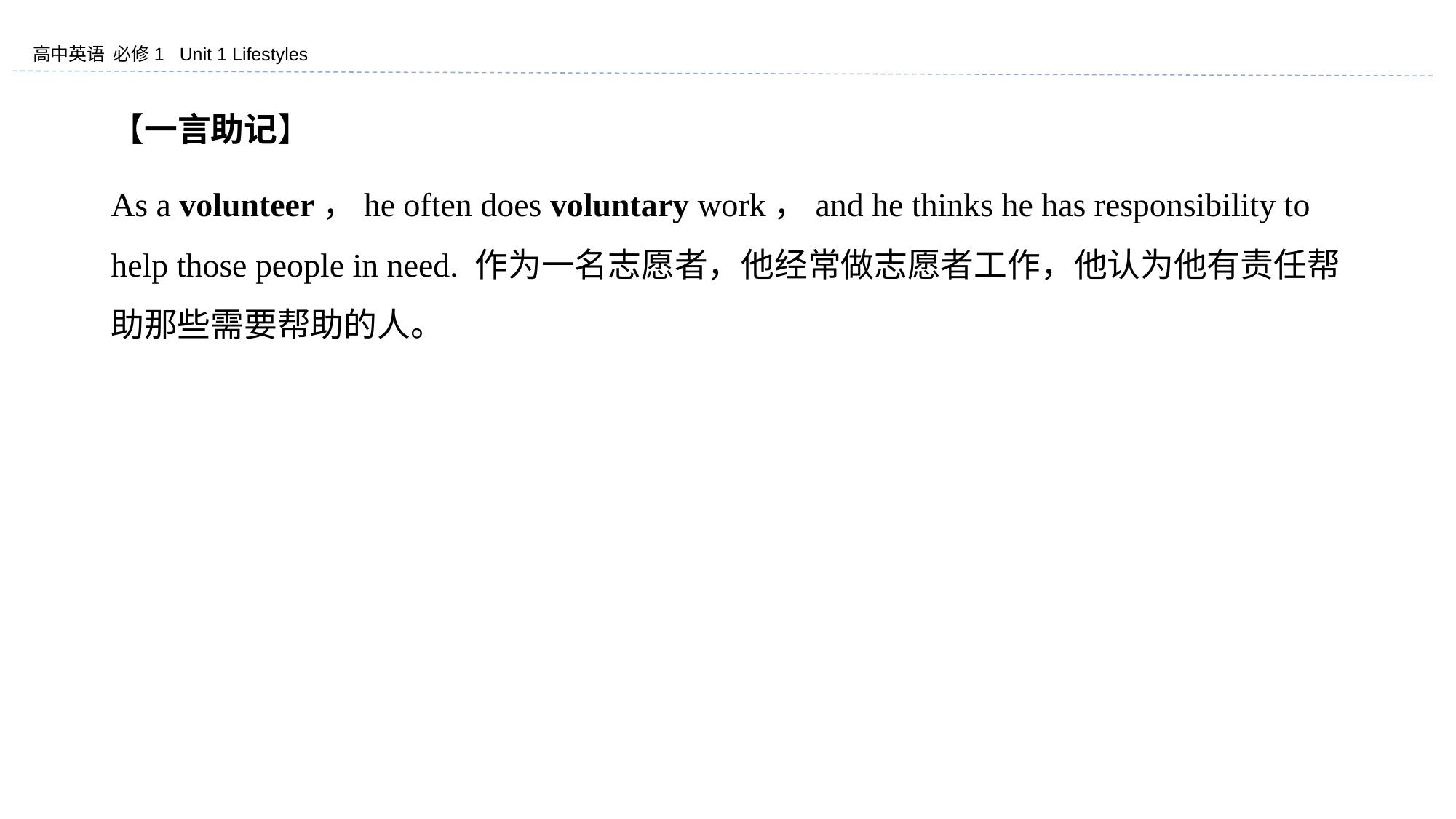

【一言助记】
As a volunteer，he often does voluntary work，and he thinks he has responsibility to help those people in need. 作为一名志愿者，他经常做志愿者工作，他认为他有责任帮助那些需要帮助的人。